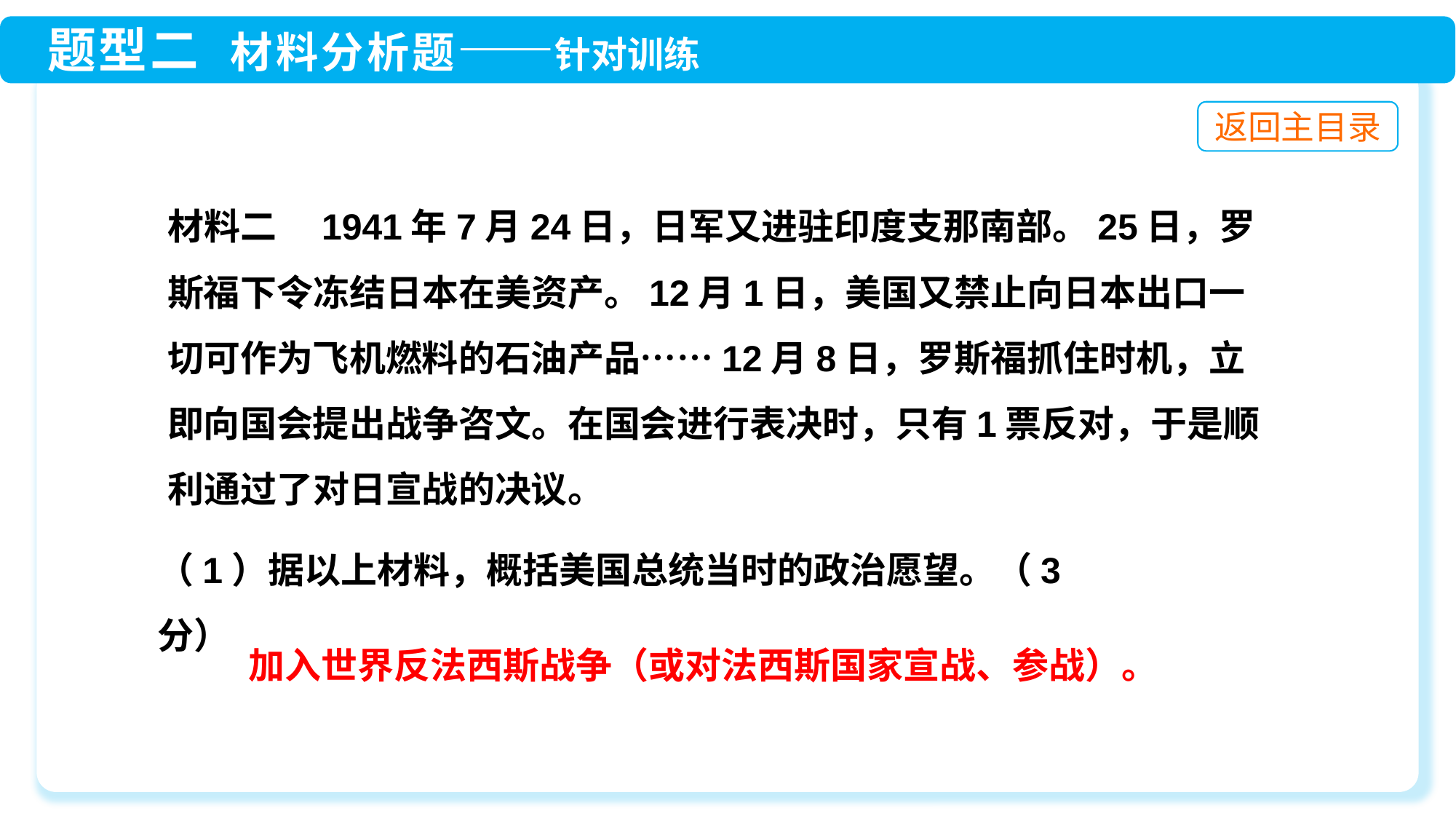

材料二　1941年7月24日，日军又进驻印度支那南部。25日，罗斯福下令冻结日本在美资产。12月1日，美国又禁止向日本出口一切可作为飞机燃料的石油产品……12月8日，罗斯福抓住时机，立即向国会提出战争咨文。在国会进行表决时，只有1票反对，于是顺利通过了对日宣战的决议。
（1）据以上材料，概括美国总统当时的政治愿望。（3分）
加入世界反法西斯战争（或对法西斯国家宣战、参战）。